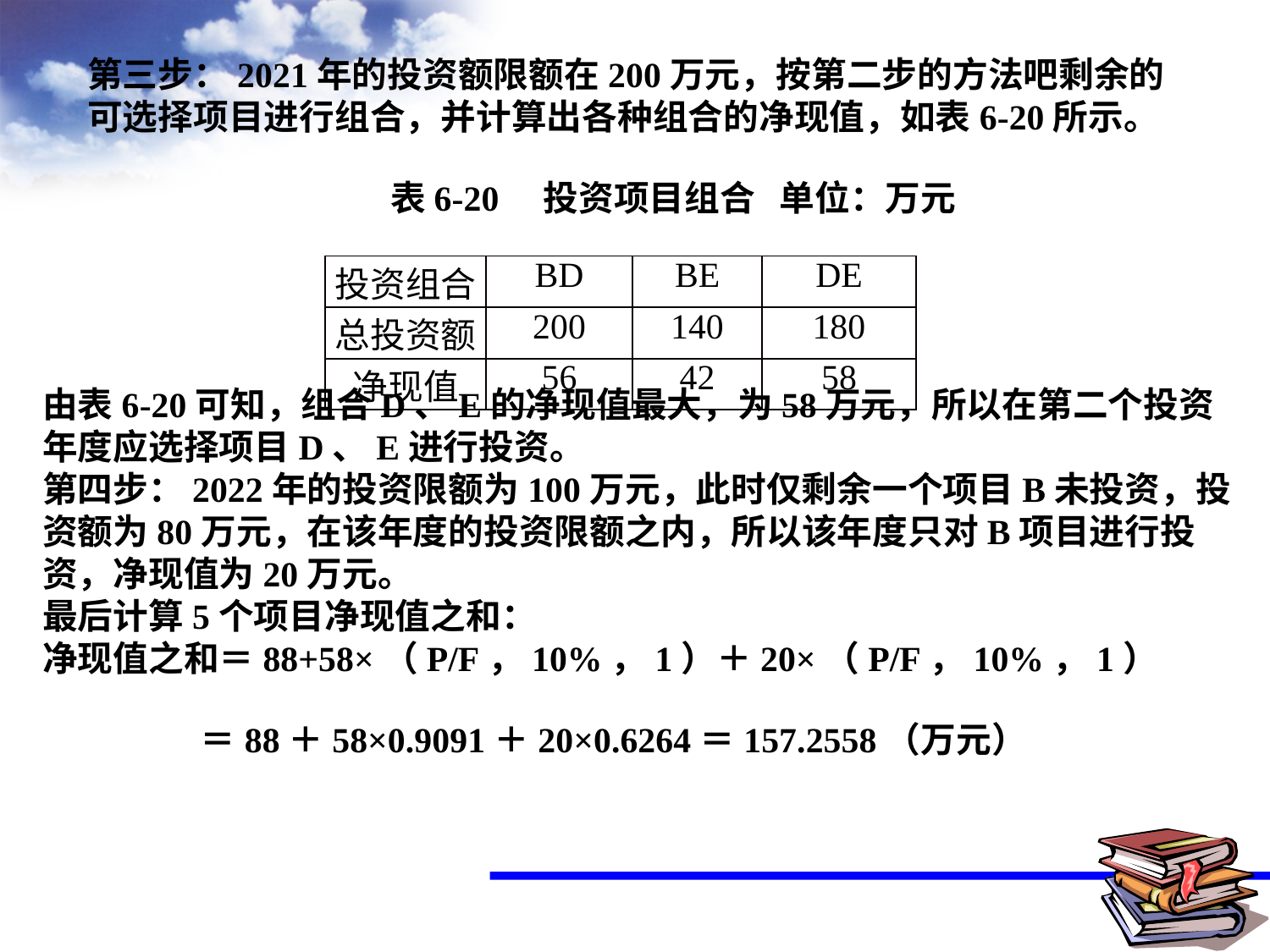

第三步：2021年的投资额限额在200万元，按第二步的方法吧剩余的可选择项目进行组合，并计算出各种组合的净现值，如表6-20所示。                                表6-20    投资项目组合   单位：万元
| 投资组合 | BD | BE | DE |
| --- | --- | --- | --- |
| 总投资额 | 200 | 140 | 180 |
| 净现值 | 56 | 42 | 58 |
由表6-20可知，组合D、E的净现值最大，为58万元，所以在第二个投资年度应选择项目D、E进行投资。第四步：2022年的投资限额为100万元，此时仅剩余一个项目B未投资，投资额为80万元，在该年度的投资限额之内，所以该年度只对B项目进行投资，净现值为20万元。最后计算5个项目净现值之和：净现值之和＝88+58×（P/F，10%，1）＋20×（P/F，10%，1）              ＝88＋58×0.9091＋20×0.6264＝157.2558（万元）